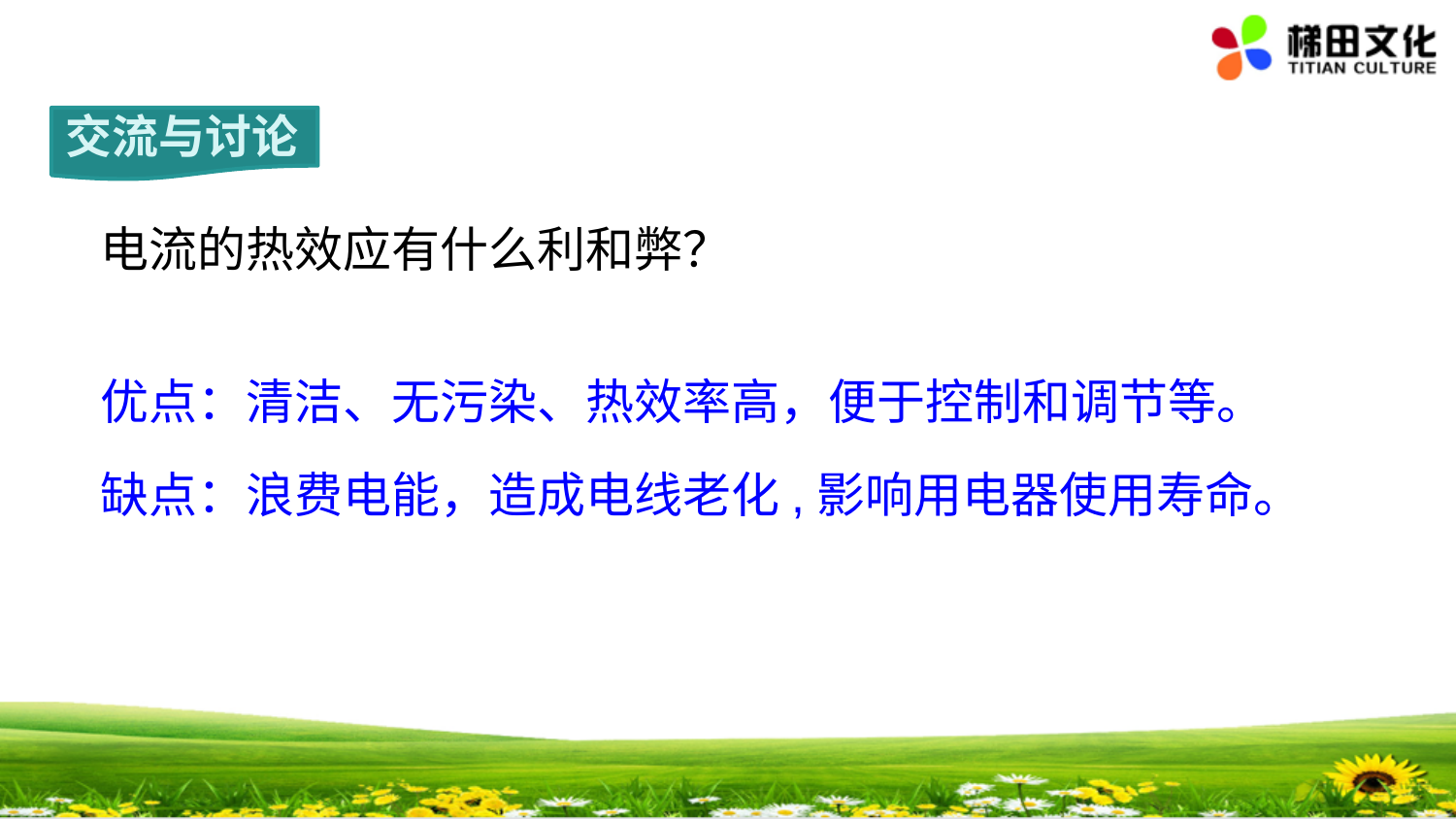

交流与讨论

电流的热效应有什么利和弊？
优点：清洁、无污染、热效率高，便于控制和调节等。
缺点：浪费电能，造成电线老化,影响用电器使用寿命。